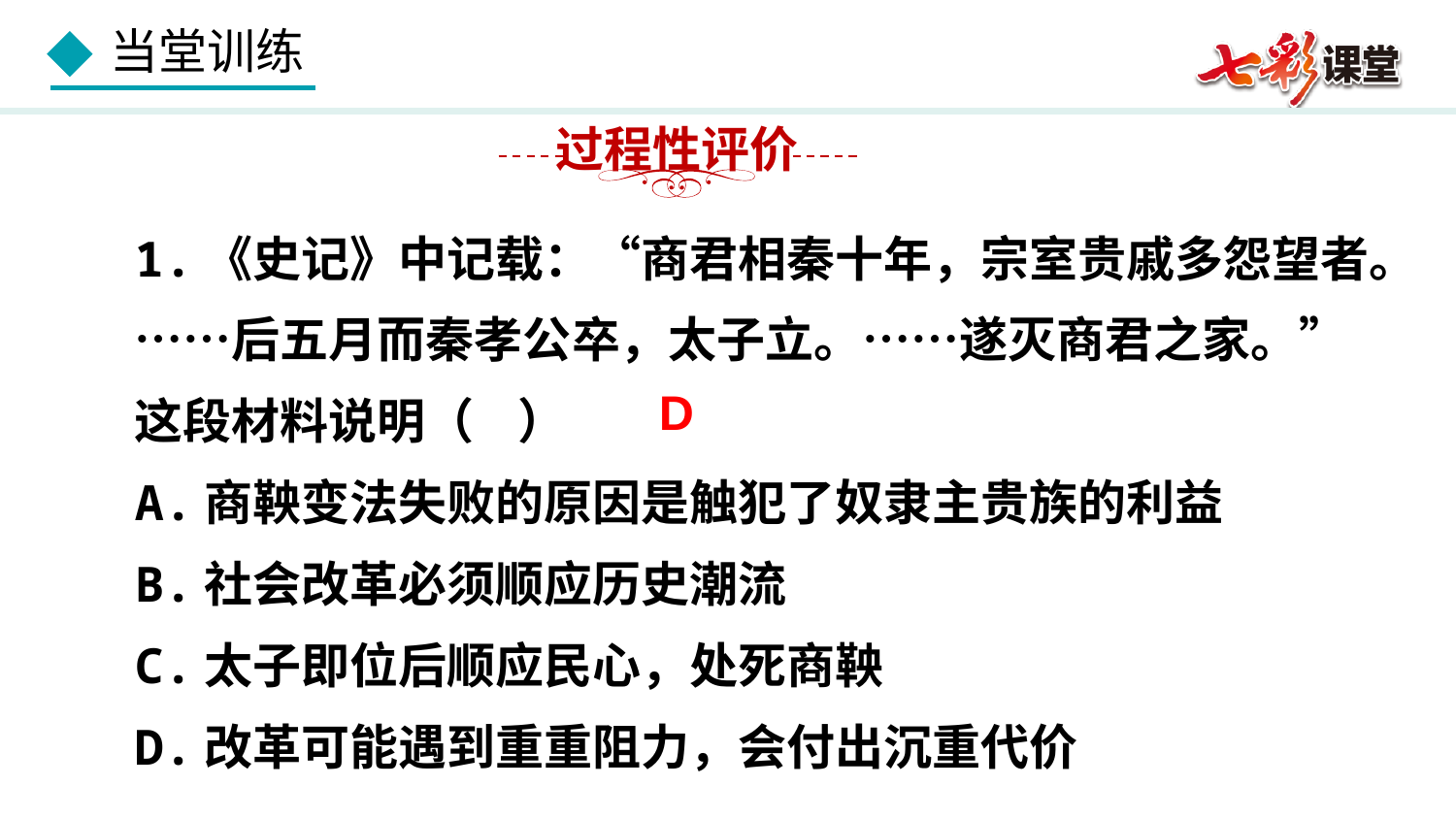

过程性评价

1.《史记》中记载：“商君相秦十年，宗室贵戚多怨望者。……后五月而秦孝公卒，太子立。……遂灭商君之家。”这段材料说明（    ）
A.商鞅变法失败的原因是触犯了奴隶主贵族的利益
B.社会改革必须顺应历史潮流
C.太子即位后顺应民心，处死商鞅
D.改革可能遇到重重阻力，会付出沉重代价
D